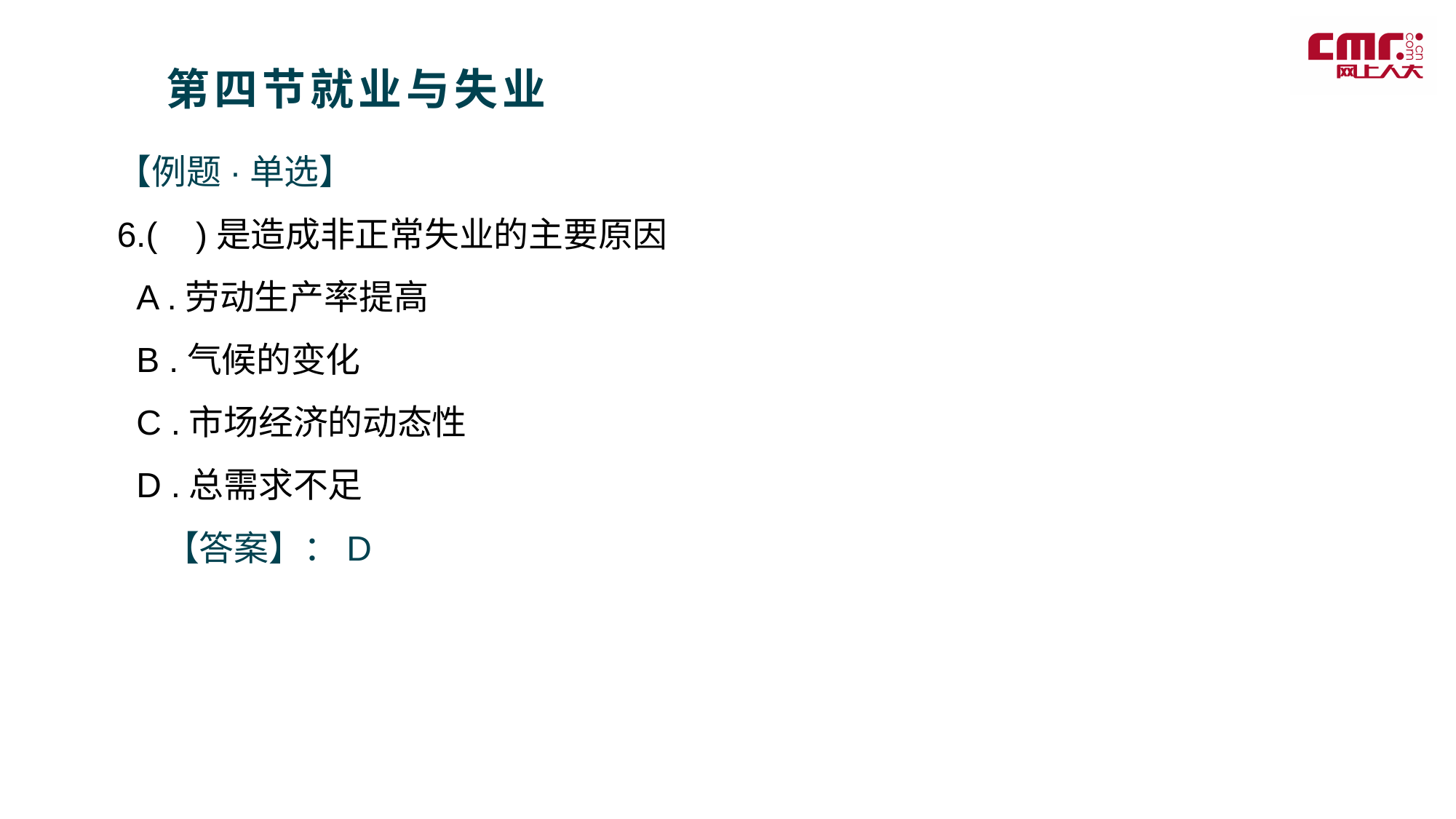

第四节就业与失业
【例题·单选】
6.(    )是造成非正常失业的主要原因
  A .劳动生产率提高
  B .气候的变化
  C .市场经济的动态性
  D .总需求不足
     【答案】：D